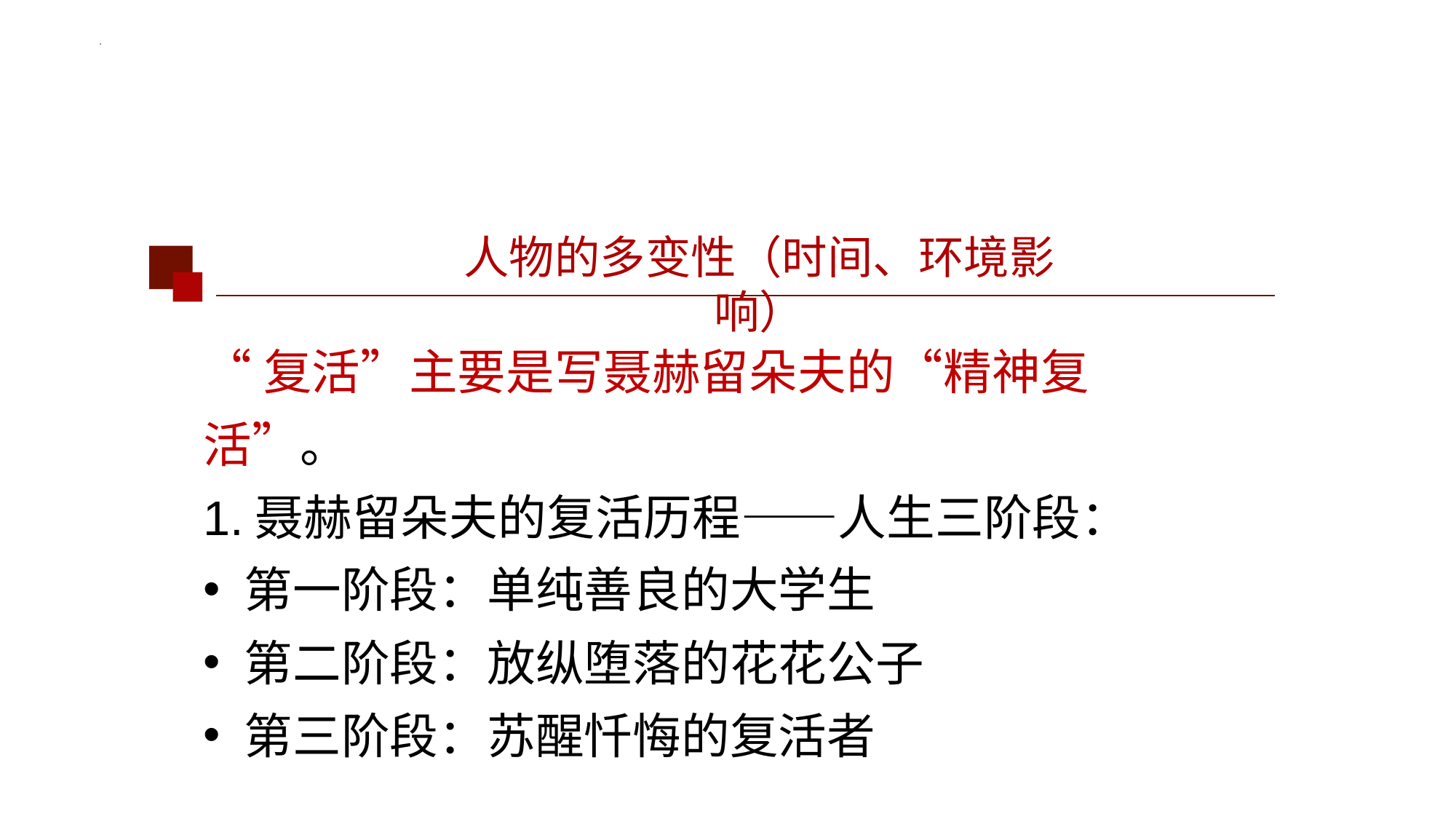

人物的多变性（时间、环境影响）

“复活”主要是写聂赫留朵夫的“精神复活”。
1.聂赫留朵夫的复活历程——人生三阶段：
第一阶段：单纯善良的大学生
第二阶段：放纵堕落的花花公子
第三阶段：苏醒忏悔的复活者